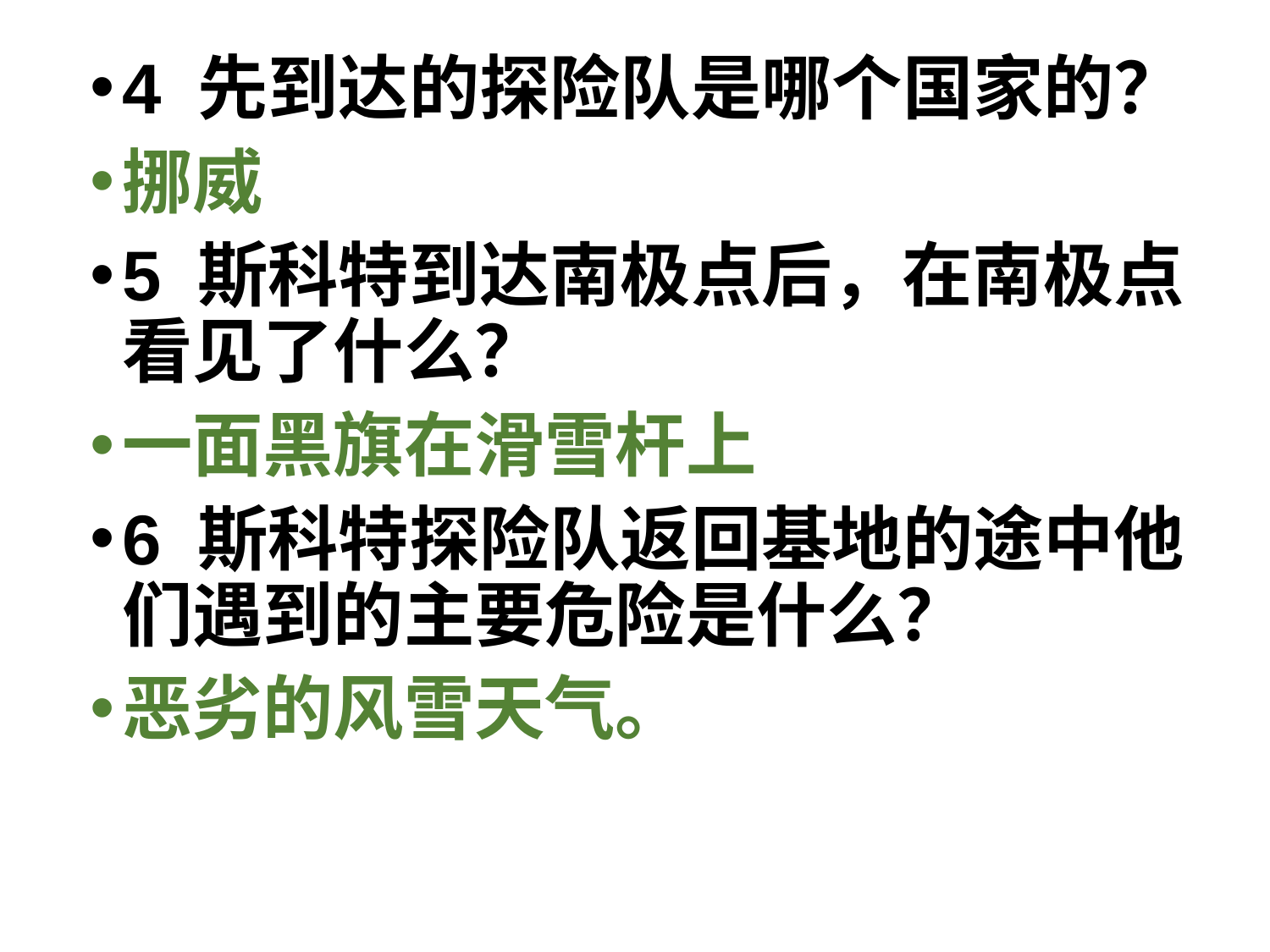

4 先到达的探险队是哪个国家的？
挪威
5 斯科特到达南极点后，在南极点看见了什么？
一面黑旗在滑雪杆上
6 斯科特探险队返回基地的途中他们遇到的主要危险是什么？
恶劣的风雪天气。